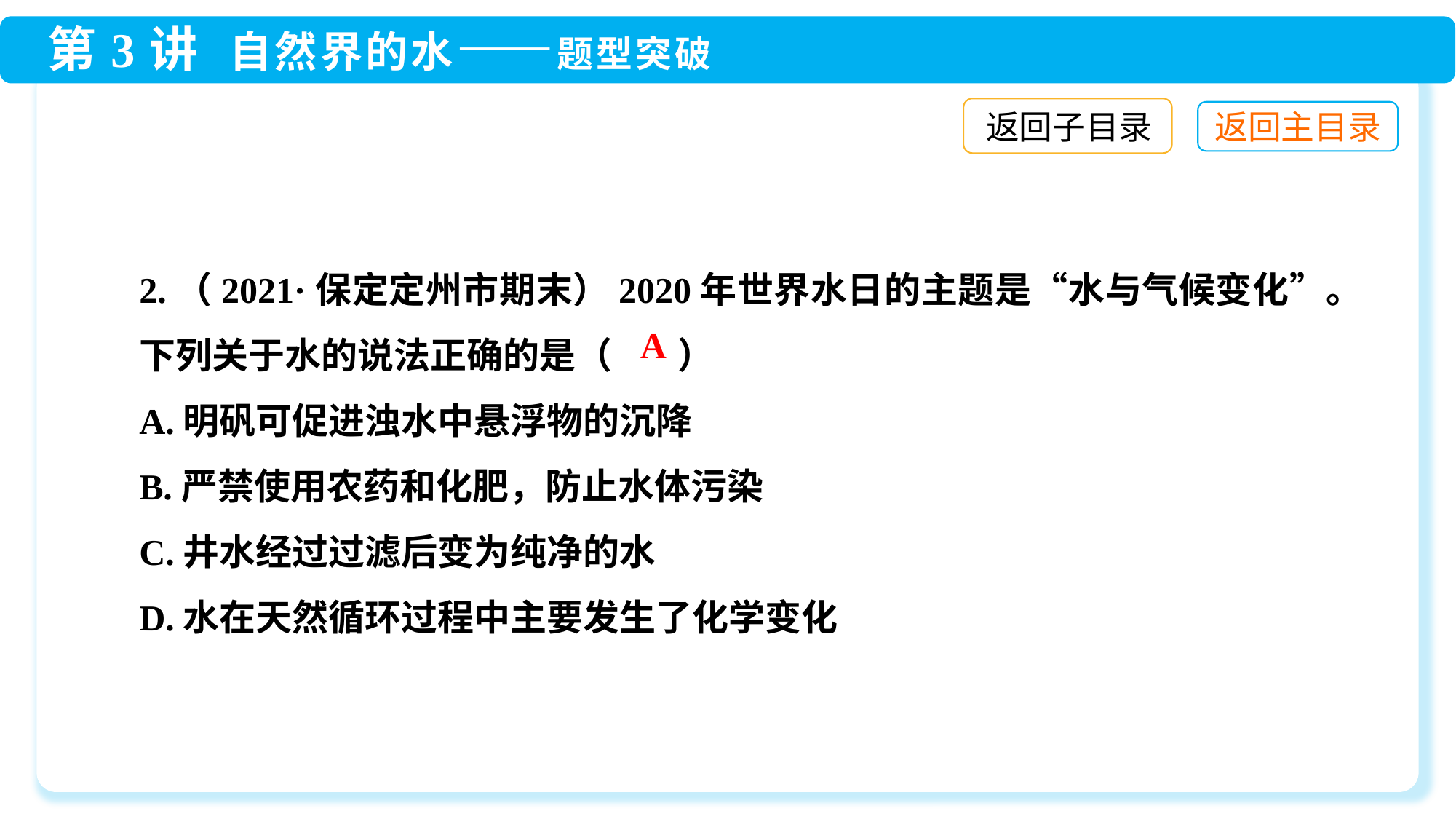

返回子目录
2.（2021·保定定州市期末）2020年世界水日的主题是“水与气候变化”。下列关于水的说法正确的是（        ）
A.明矾可促进浊水中悬浮物的沉降
B.严禁使用农药和化肥，防止水体污染
C.井水经过过滤后变为纯净的水
D.水在天然循环过程中主要发生了化学变化
A